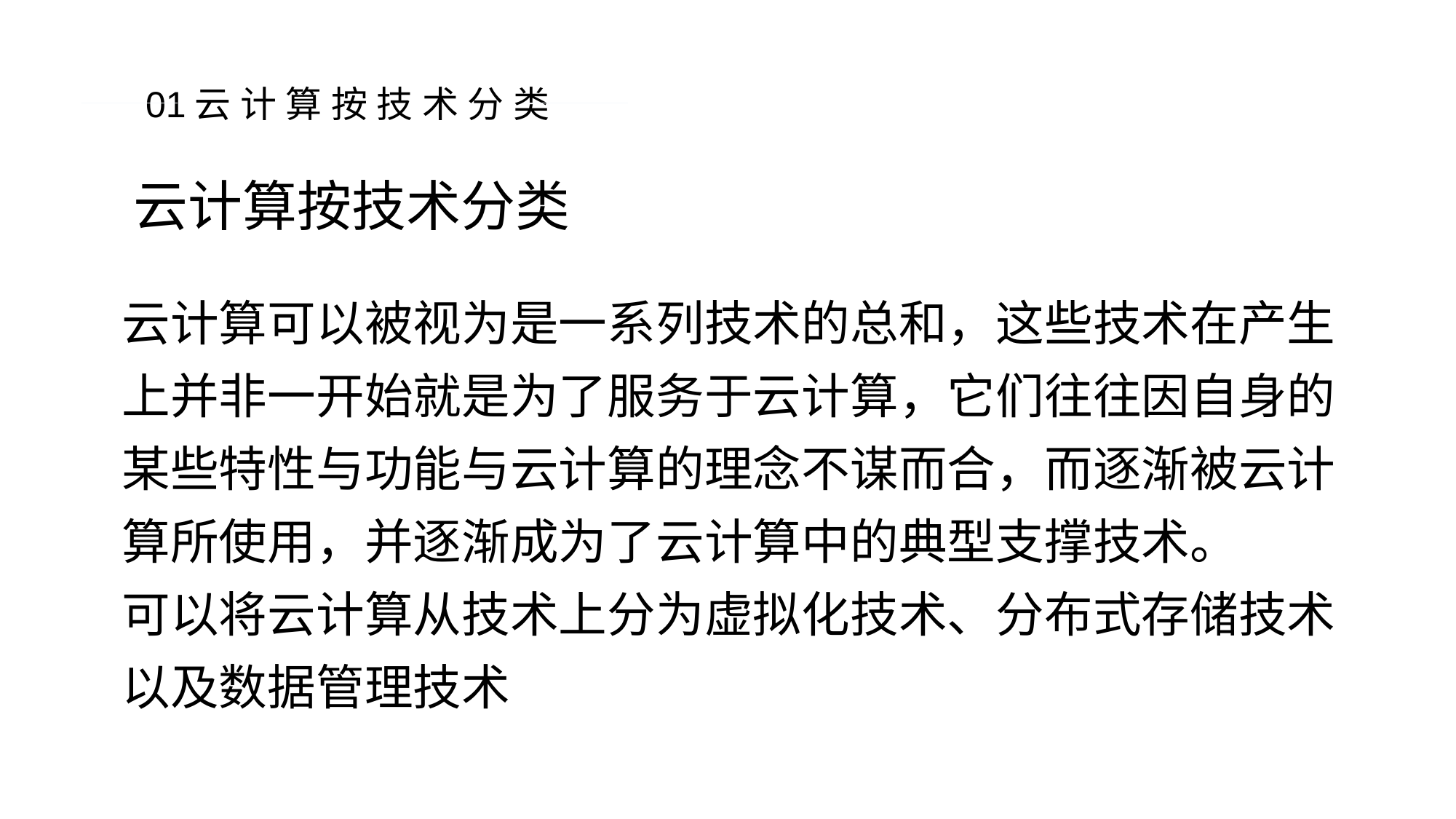

01云计算按技术分类

云计算按技术分类
云计算可以被视为是一系列技术的总和，这些技术在产生上并非一开始就是为了服务于云计算，它们往往因自身的某些特性与功能与云计算的理念不谋而合，而逐渐被云计算所使用，并逐渐成为了云计算中的典型支撑技术。
可以将云计算从技术上分为虚拟化技术、分布式存储技术以及数据管理技术